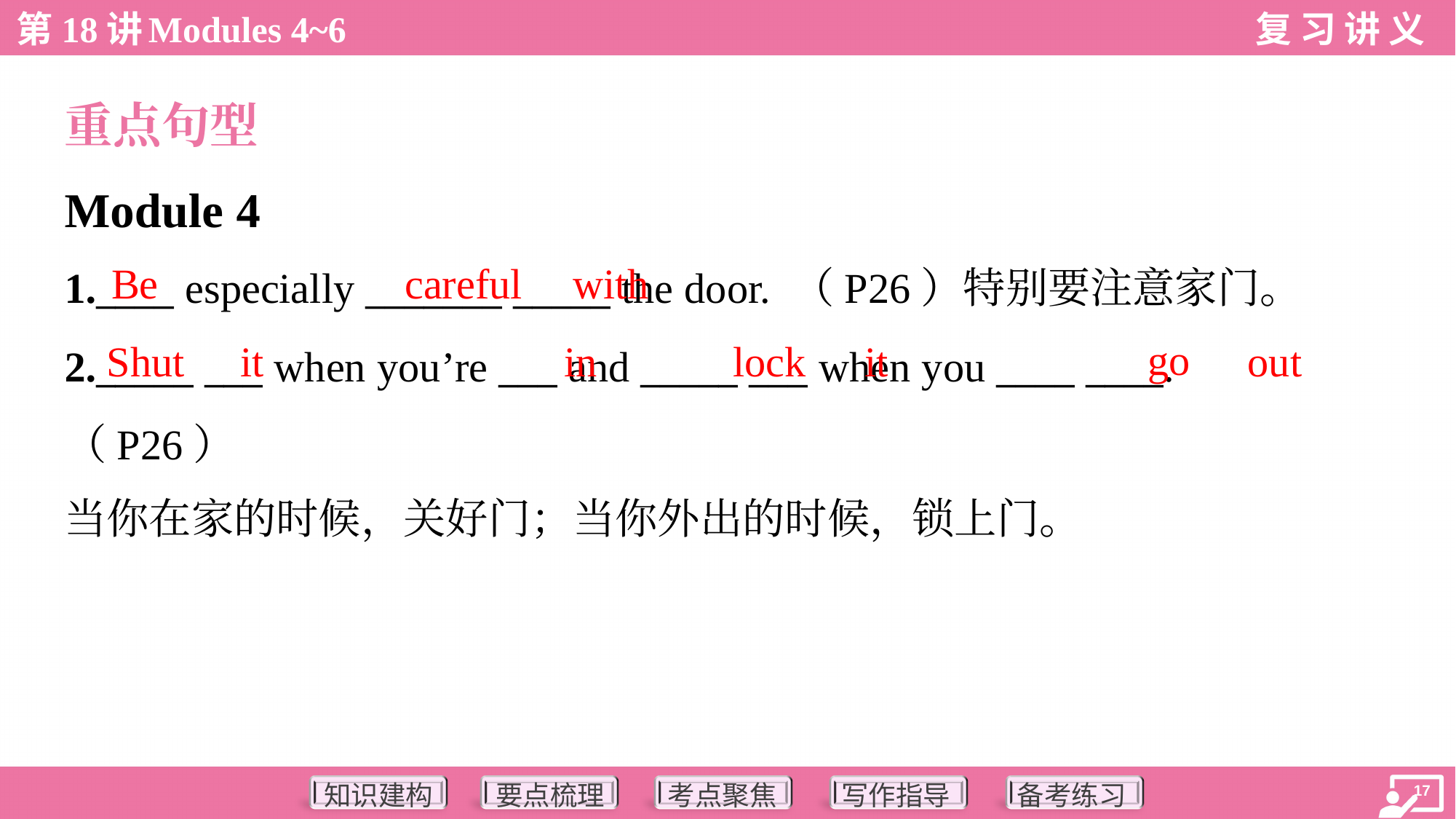

重点句型
Module 4
Be
careful
with
1.____ especially _______ _____ the door. （P26）特别要注意家门。
go
Shut
it
in
lock
it
out
2._____ ___ when you’re ___ and _____ ___ when you ____ ____.
（P26）
当你在家的时候，关好门；当你外出的时候，锁上门。